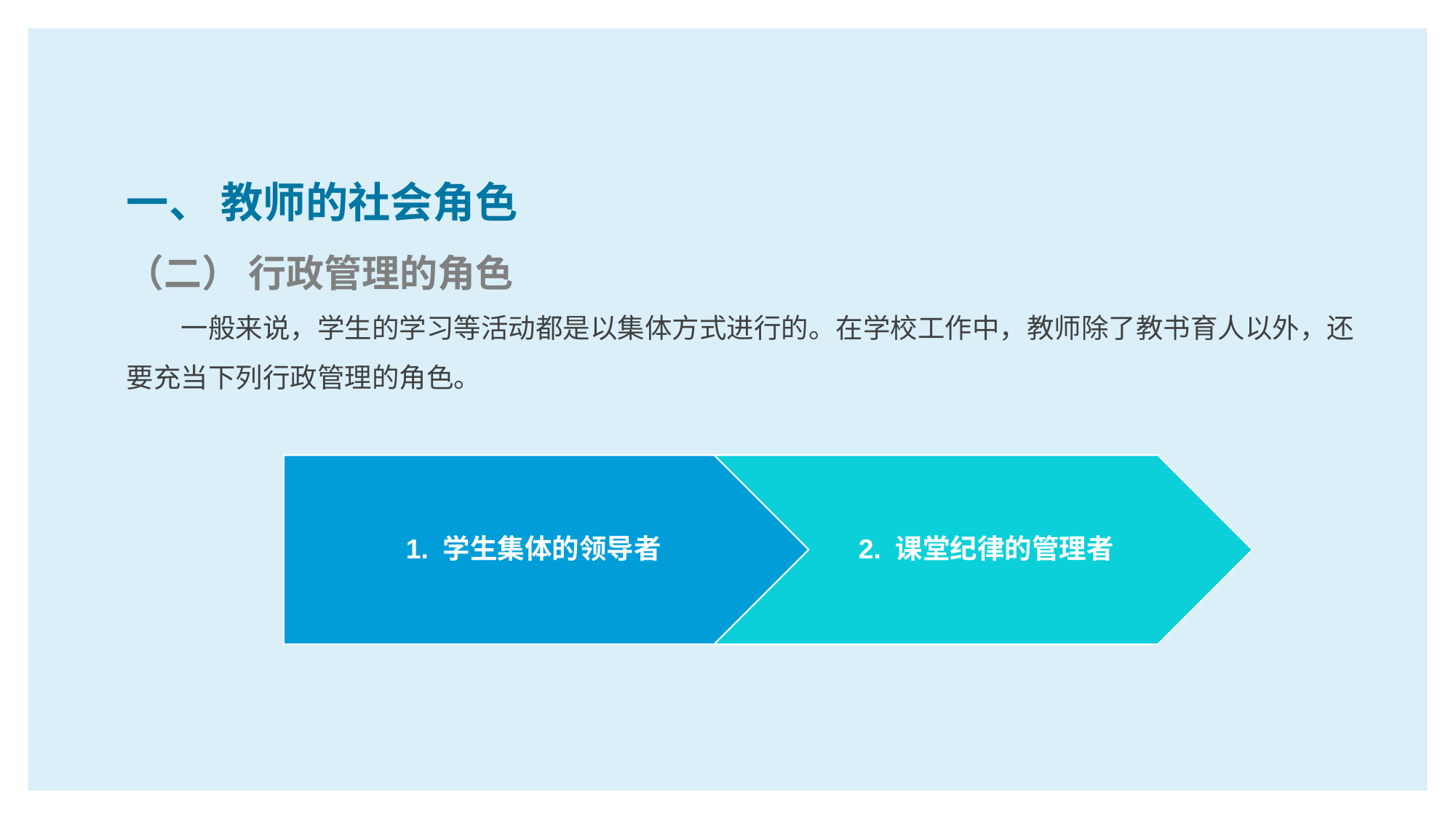

一、 教师的社会角色
（二） 行政管理的角色
一般来说，学生的学习等活动都是以集体方式进行的。在学校工作中，教师除了教书育人以外，还要充当下列行政管理的角色。

1. 学生集体的领导者
2. 课堂纪律的管理者